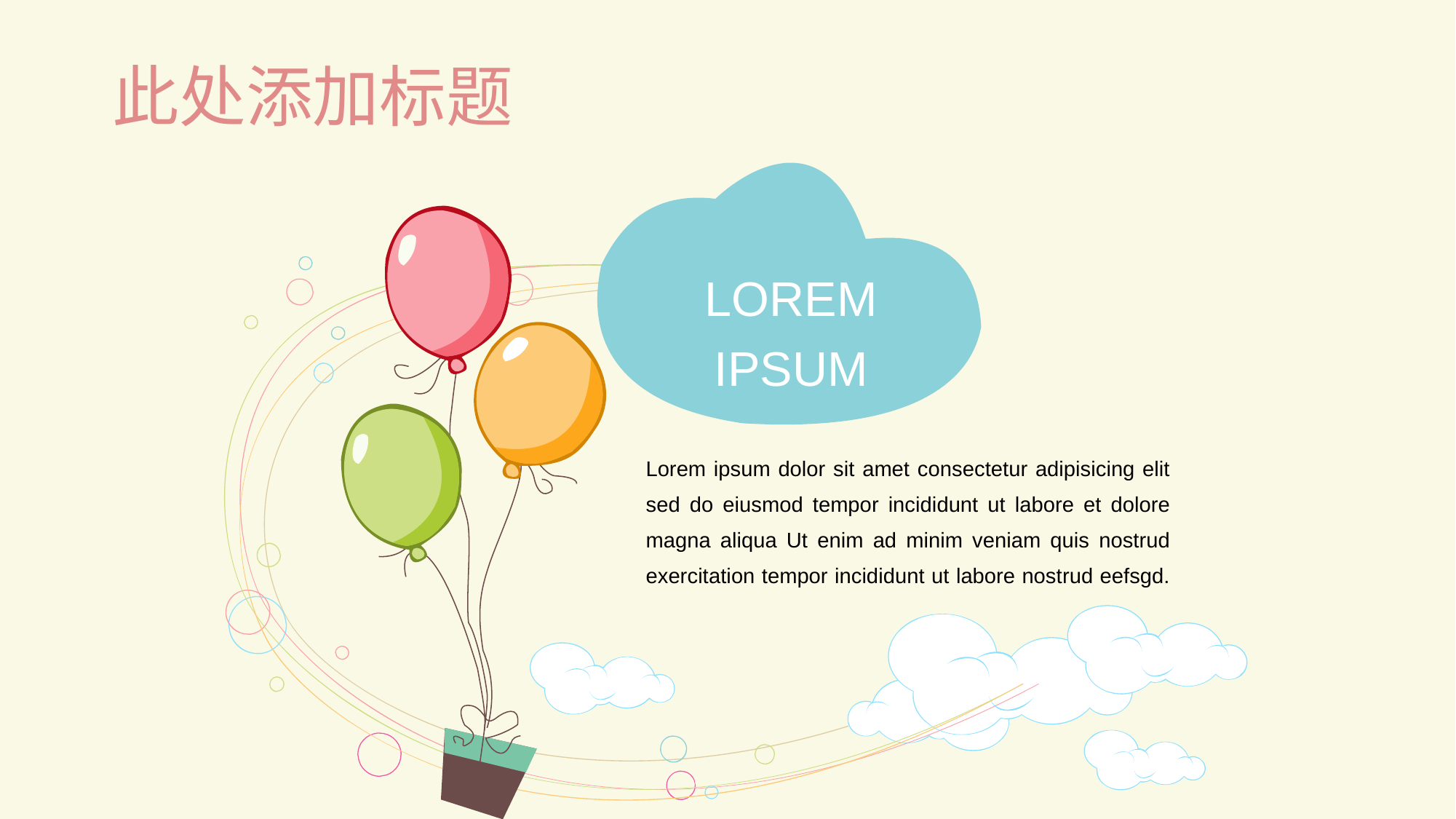

此处添加标题
LOREM
IPSUM

Lorem ipsum dolor sit amet consectetur adipisicing elit sed do eiusmod tempor incididunt ut labore et dolore magna aliqua Ut enim ad minim veniam quis nostrud exercitation tempor incididunt ut labore nostrud eefsgd.